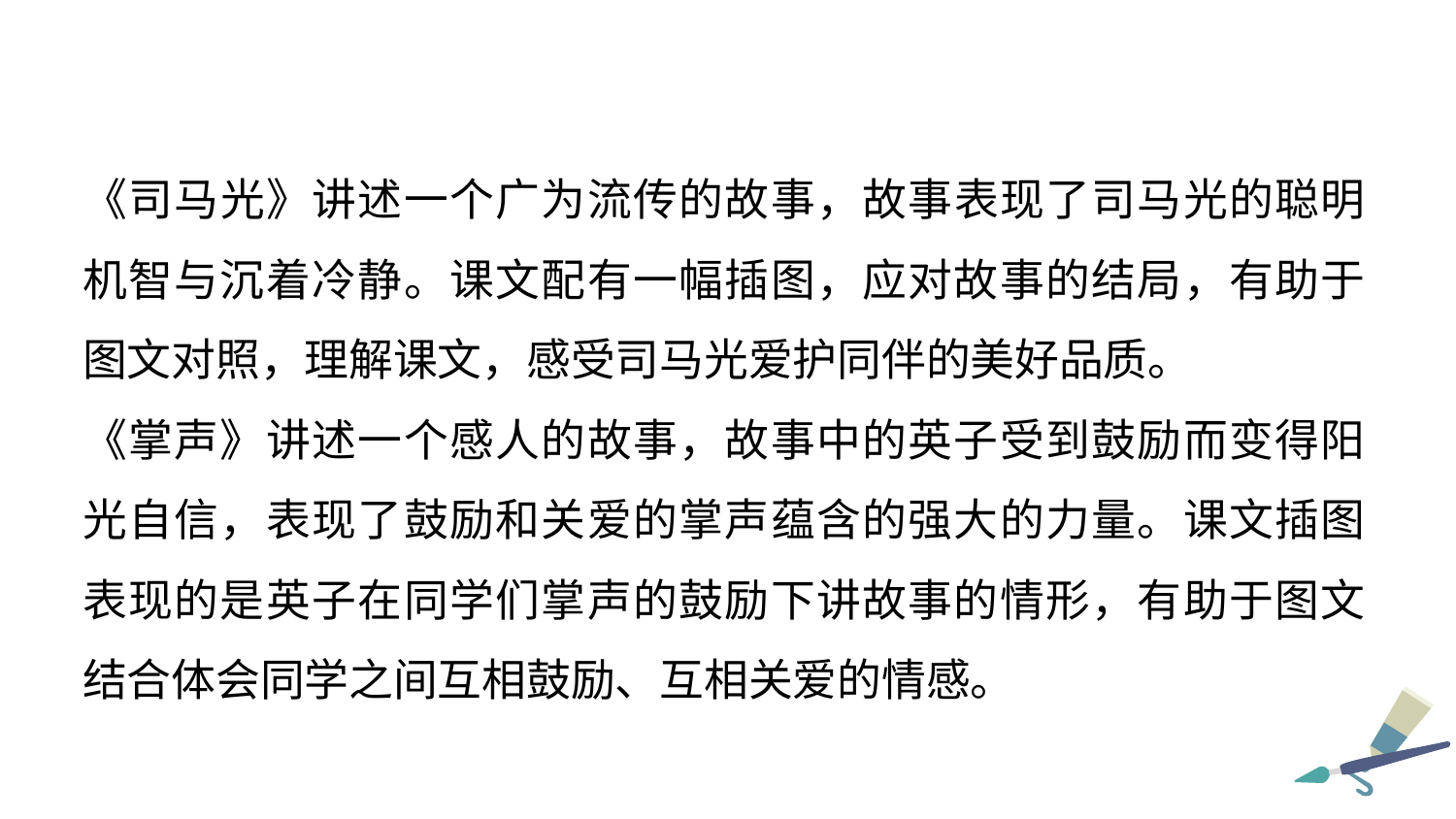

《司马光》讲述一个广为流传的故事，故事表现了司马光的聪明机智与沉着冷静。课文配有一幅插图，应对故事的结局，有助于图文对照，理解课文，感受司马光爱护同伴的美好品质。
《掌声》讲述一个感人的故事，故事中的英子受到鼓励而变得阳光自信，表现了鼓励和关爱的掌声蕴含的强大的力量。课文插图表现的是英子在同学们掌声的鼓励下讲故事的情形，有助于图文结合体会同学之间互相鼓励、互相关爱的情感。